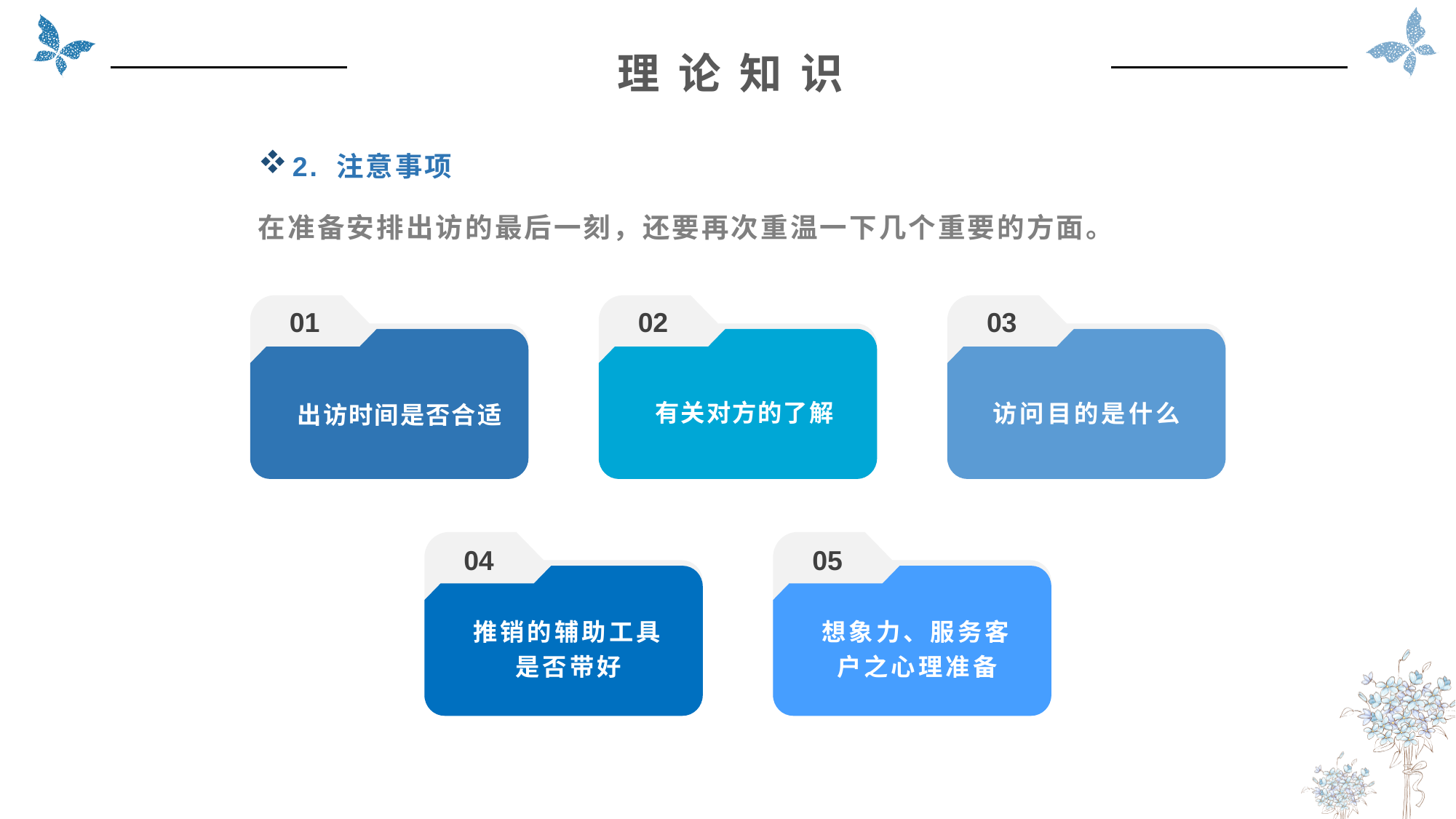

理 论 知 识
2. 注意事项
在准备安排出访的最后一刻，还要再次重温一下几个重要的方面。

01
02
03

有关对方的了解
访问目的是什么
出访时间是否合适

04
05

推销的辅助工具是否带好
想象力、服务客户之心理准备